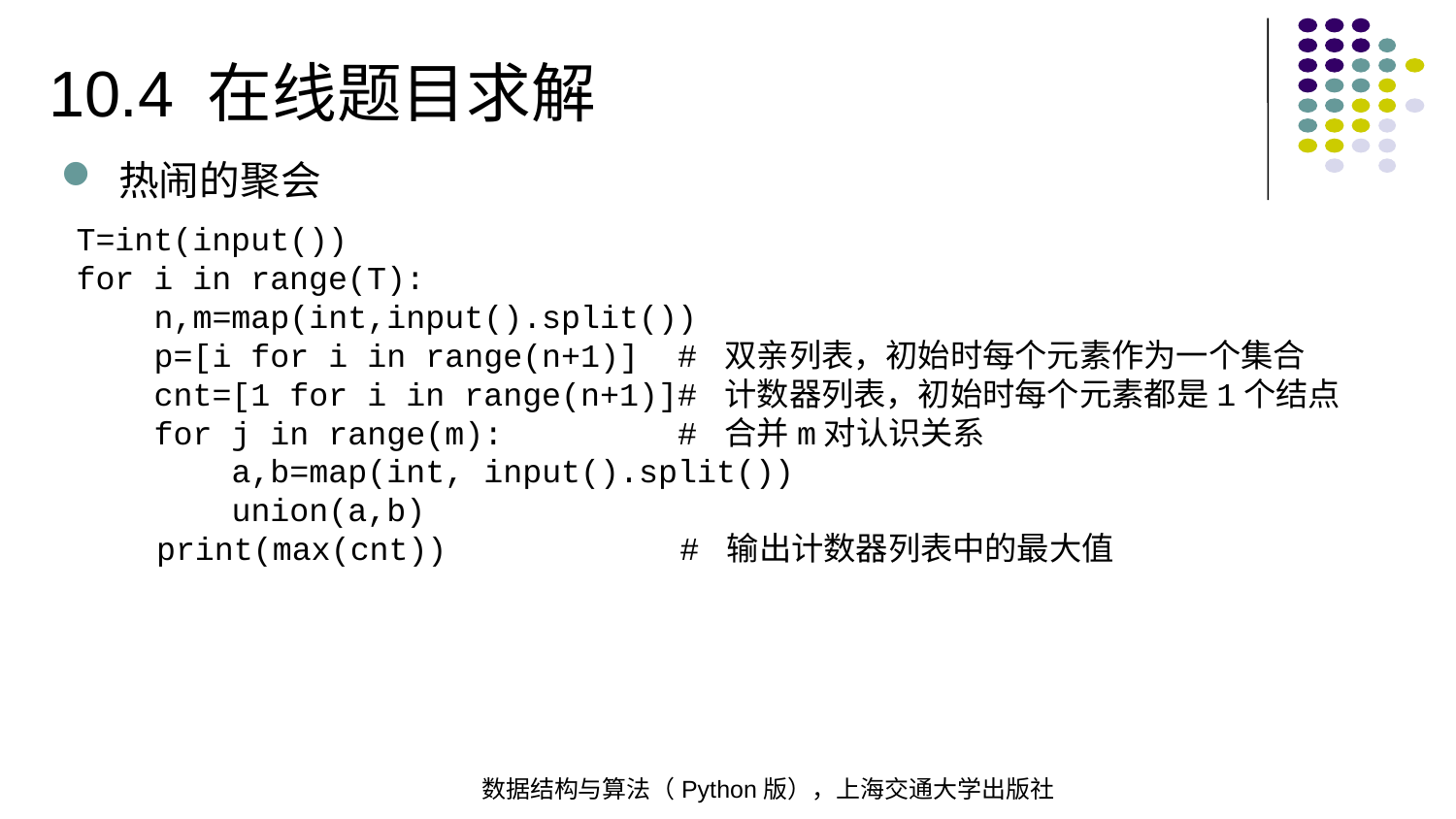

10.4 在线题目求解
热闹的聚会
T=int(input())
for i in range(T):
    n,m=map(int,input().split())
    p=[i for i in range(n+1)]  # 双亲列表，初始时每个元素作为一个集合
    cnt=[1 for i in range(n+1)]# 计数器列表，初始时每个元素都是1个结点
    for j in range(m):         # 合并m对认识关系
        a,b=map(int, input().split())
        union(a,b)
          print(max(cnt))            # 输出计数器列表中的最大值